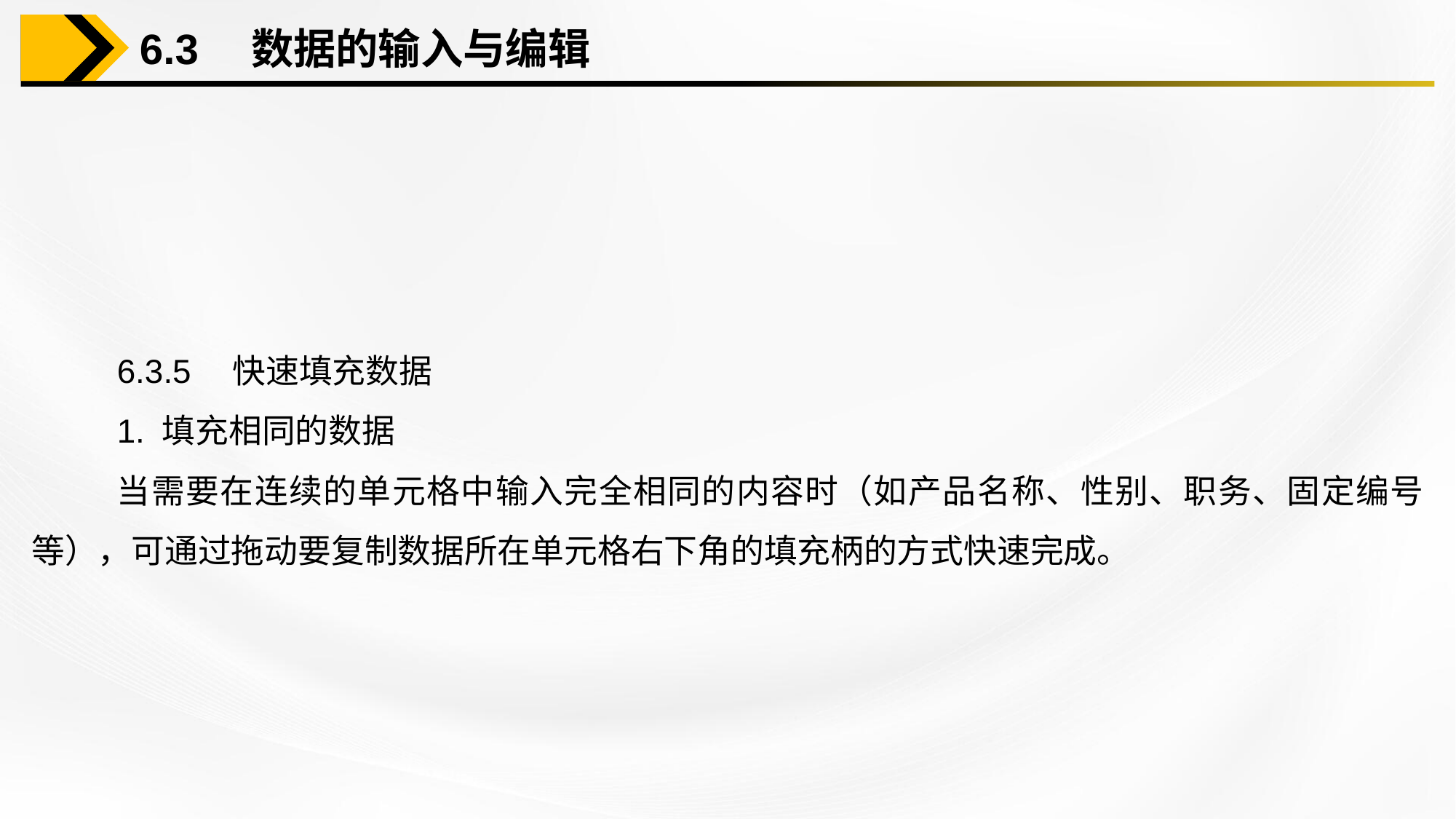

6.3　数据的输入与编辑
6.3.5　快速填充数据
1. 填充相同的数据
当需要在连续的单元格中输入完全相同的内容时（如产品名称、性别、职务、固定编号等），可通过拖动要复制数据所在单元格右下角的填充柄的方式快速完成。